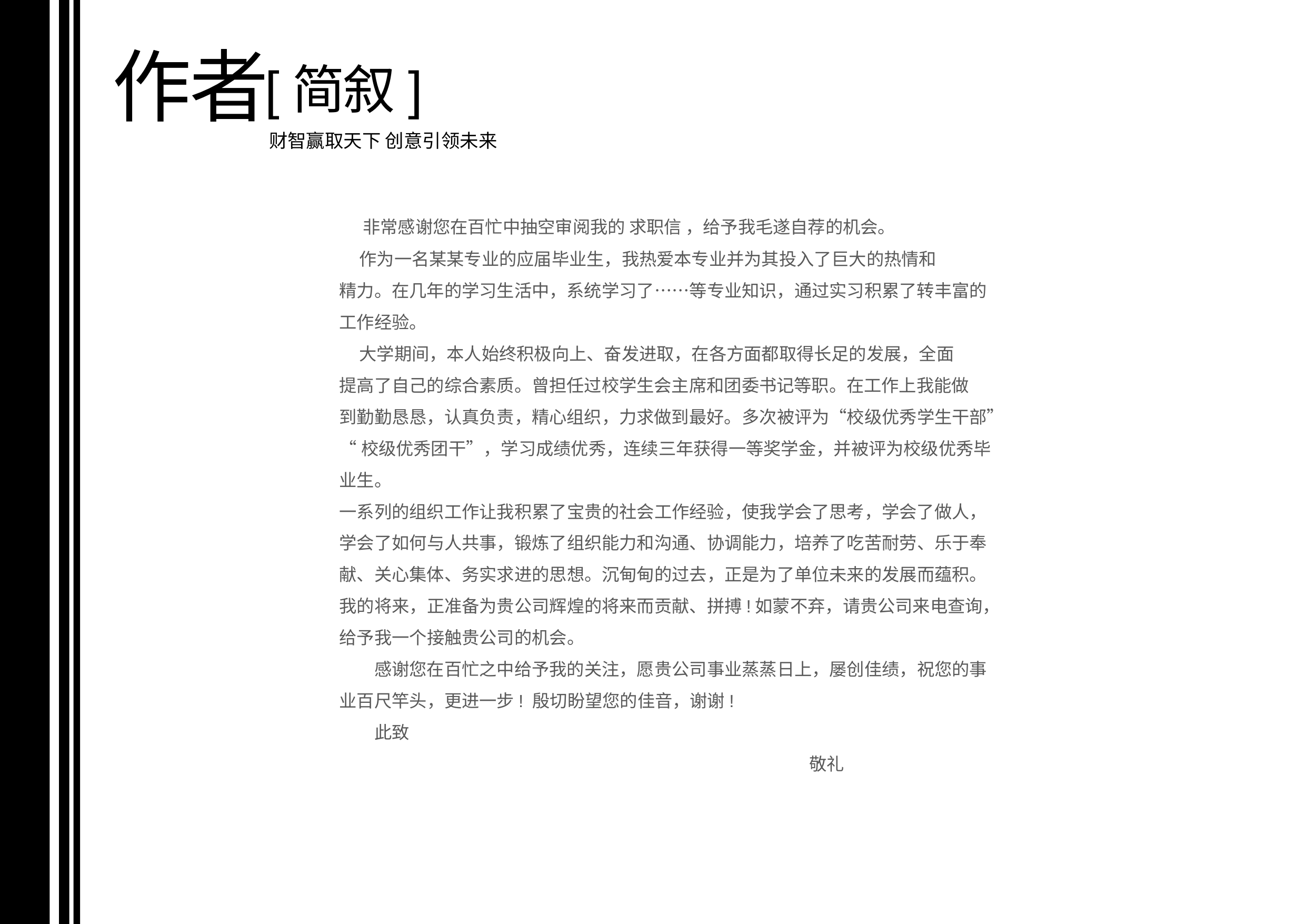

作者
[简叙]
财智赢取天下 创意引领未来
    非常感谢您在百忙中抽空审阅我的 求职信 ，给予我毛遂自荐的机会。
    作为一名某某专业的应届毕业生，我热爱本专业并为其投入了巨大的热情和
精力。在几年的学习生活中，系统学习了……等专业知识，通过实习积累了转丰富的
工作经验。
    大学期间，本人始终积极向上、奋发进取，在各方面都取得长足的发展，全面
提高了自己的综合素质。曾担任过校学生会主席和团委书记等职。在工作上我能做
到勤勤恳恳，认真负责，精心组织，力求做到最好。多次被评为“校级优秀学生干部”
“校级优秀团干”，学习成绩优秀，连续三年获得一等奖学金，并被评为校级优秀毕
业生。
一系列的组织工作让我积累了宝贵的社会工作经验，使我学会了思考，学会了做人，
学会了如何与人共事，锻炼了组织能力和沟通、协调能力，培养了吃苦耐劳、乐于奉
献、关心集体、务实求进的思想。沉甸甸的过去，正是为了单位未来的发展而蕴积。
我的将来，正准备为贵公司辉煌的将来而贡献、拼搏!如蒙不弃，请贵公司来电查询，
给予我一个接触贵公司的机会。
　　感谢您在百忙之中给予我的关注，愿贵公司事业蒸蒸日上，屡创佳绩，祝您的事
业百尺竿头，更进一步! 殷切盼望您的佳音，谢谢!
　　此致
                                                                                                                      敬礼